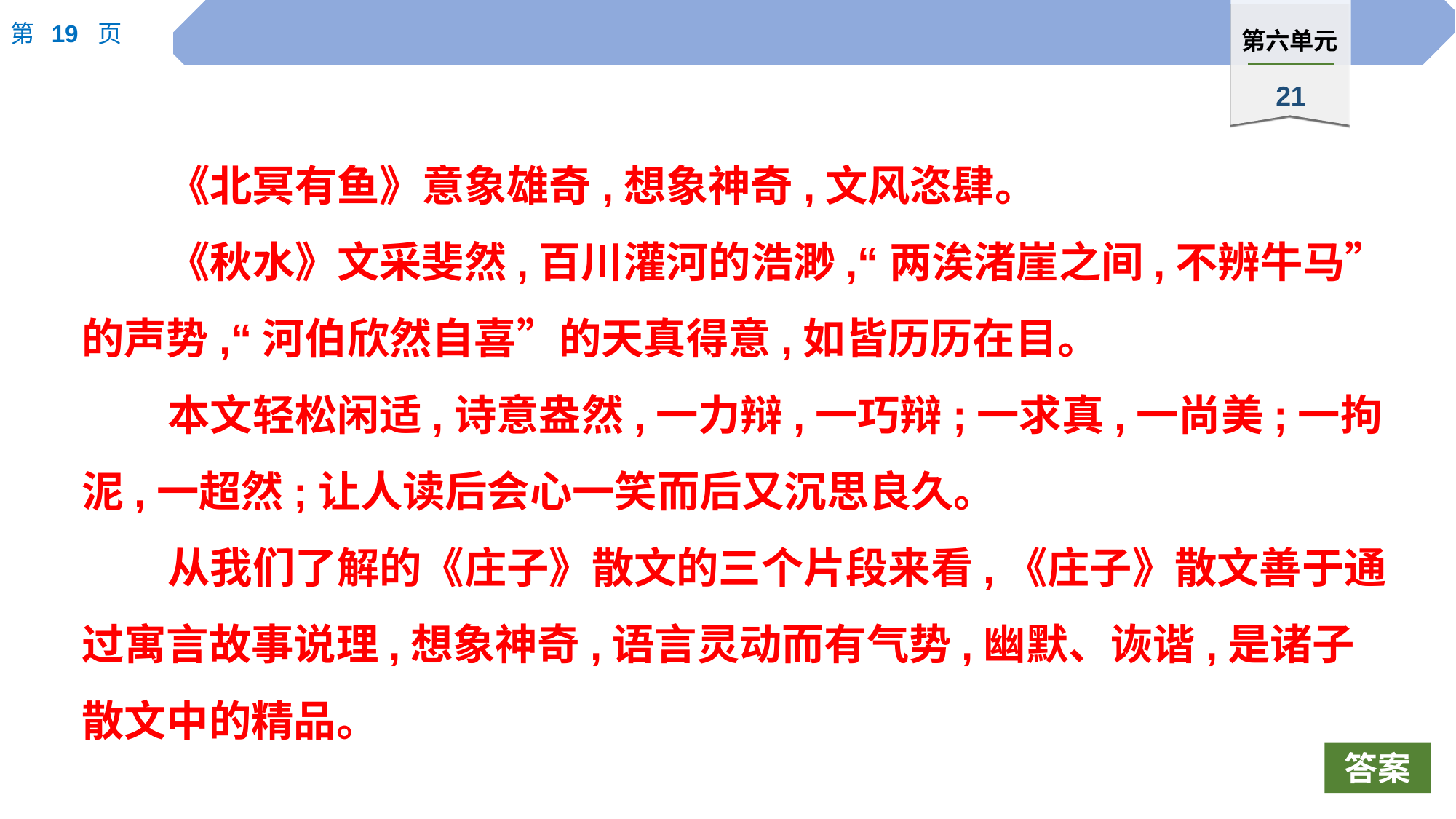

《北冥有鱼》意象雄奇,想象神奇,文风恣肆。
《秋水》文采斐然,百川灌河的浩渺,“两涘渚崖之间,不辨牛马”的声势,“河伯欣然自喜”的天真得意,如皆历历在目。
本文轻松闲适,诗意盎然,一力辩,一巧辩;一求真,一尚美;一拘泥,一超然;让人读后会心一笑而后又沉思良久。
从我们了解的《庄子》散文的三个片段来看,《庄子》散文善于通过寓言故事说理,想象神奇,语言灵动而有气势,幽默、诙谐,是诸子散文中的精品。
答案